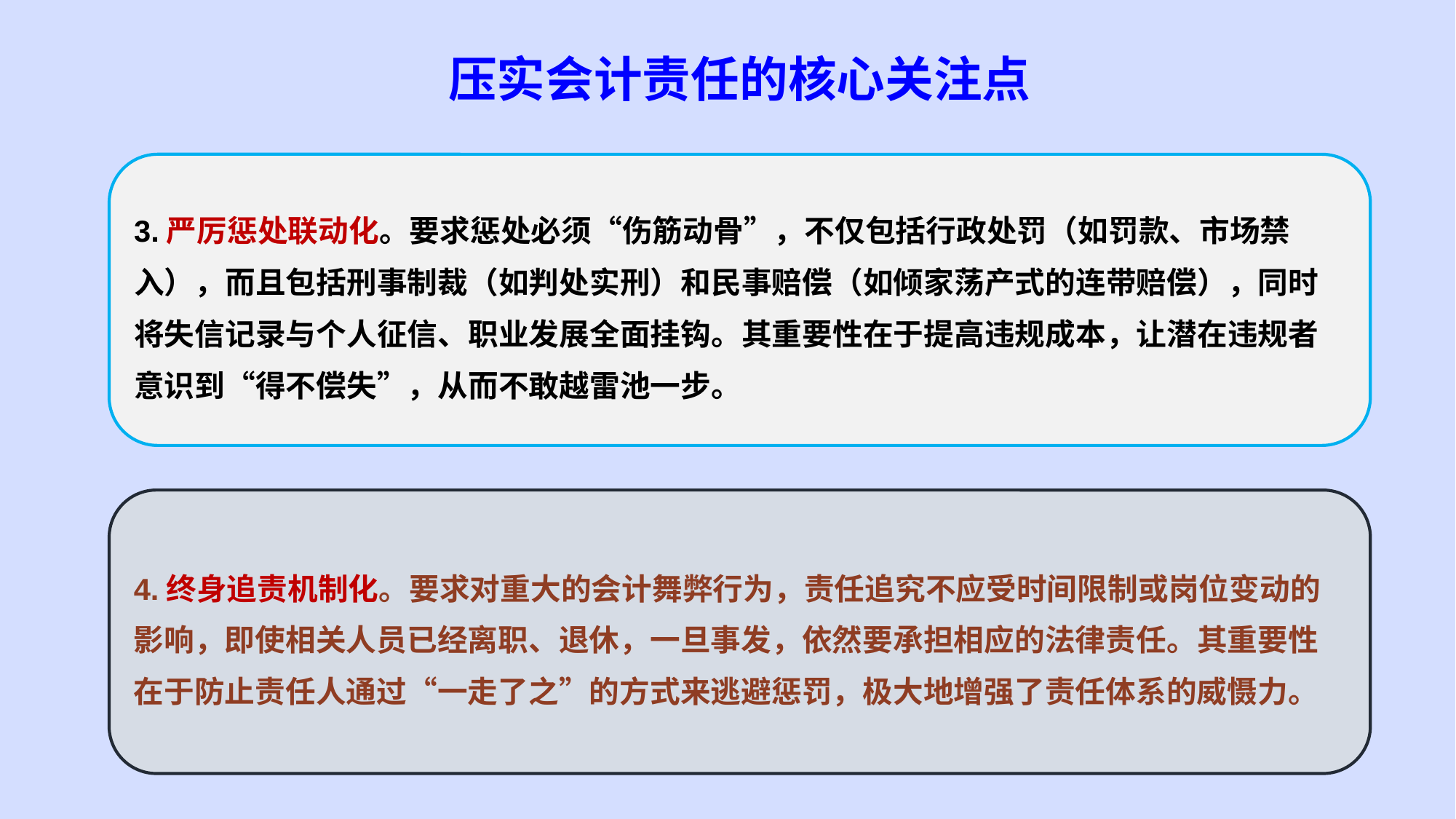

压实会计责任的核心关注点
3.严厉惩处联动化。要求惩处必须“伤筋动骨”，不仅包括行政处罚（如罚款、市场禁入），而且包括刑事制裁（如判处实刑）和民事赔偿（如倾家荡产式的连带赔偿），同时将失信记录与个人征信、职业发展全面挂钩。其重要性在于提高违规成本，让潜在违规者意识到“得不偿失”，从而不敢越雷池一步。
4.终身追责机制化。要求对重大的会计舞弊行为，责任追究不应受时间限制或岗位变动的影响，即使相关人员已经离职、退休，一旦事发，依然要承担相应的法律责任。其重要性在于防止责任人通过“一走了之”的方式来逃避惩罚，极大地增强了责任体系的威慑力。